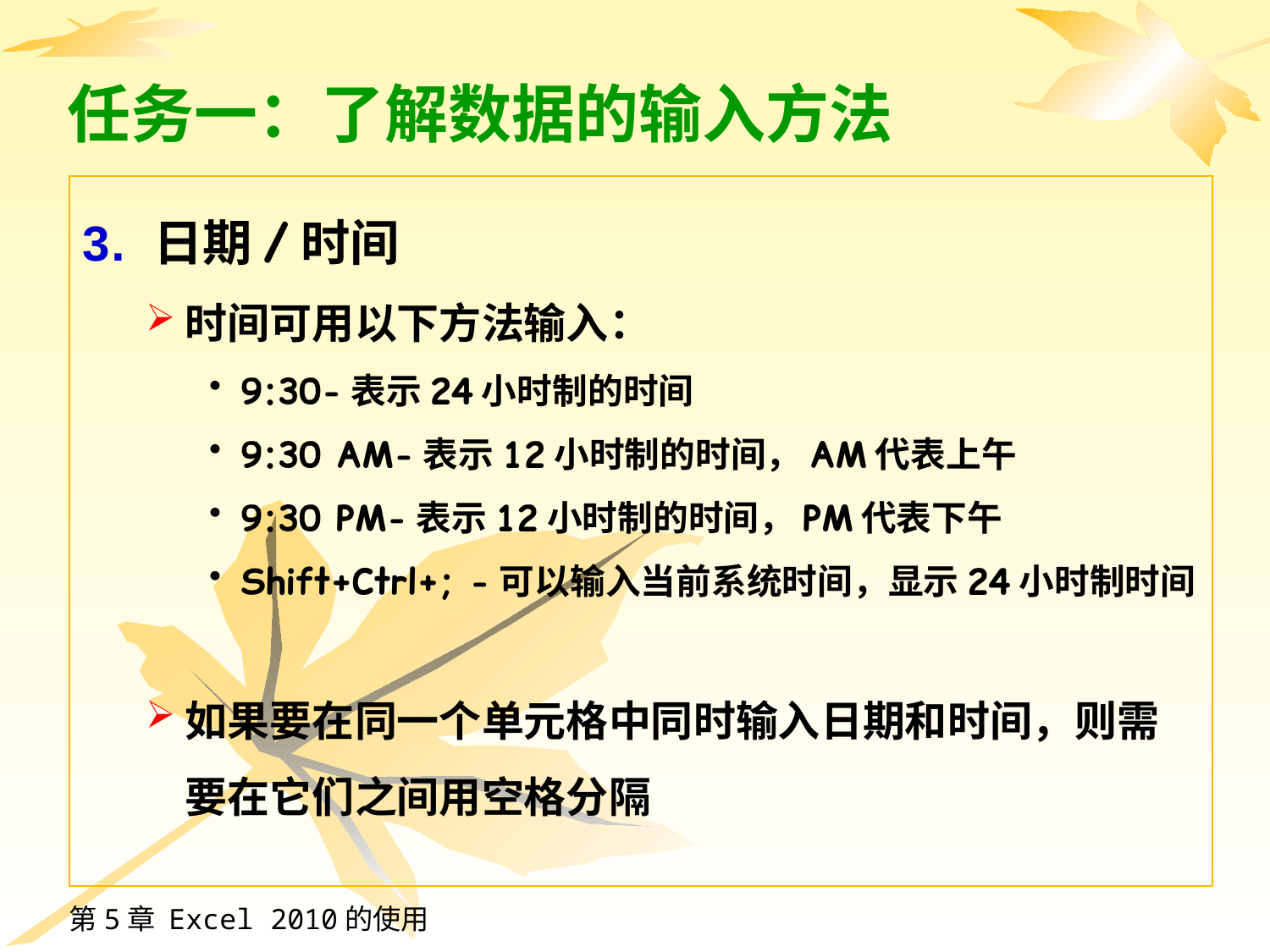

# 任务一：了解数据的输入方法
日期/时间
时间可用以下方法输入：
9:30-表示24小时制的时间
9:30 AM-表示12小时制的时间，AM代表上午
9:30 PM-表示12小时制的时间，PM代表下午
Shift+Ctrl+; -可以输入当前系统时间，显示24小时制时间

如果要在同一个单元格中同时输入日期和时间，则需要在它们之间用空格分隔